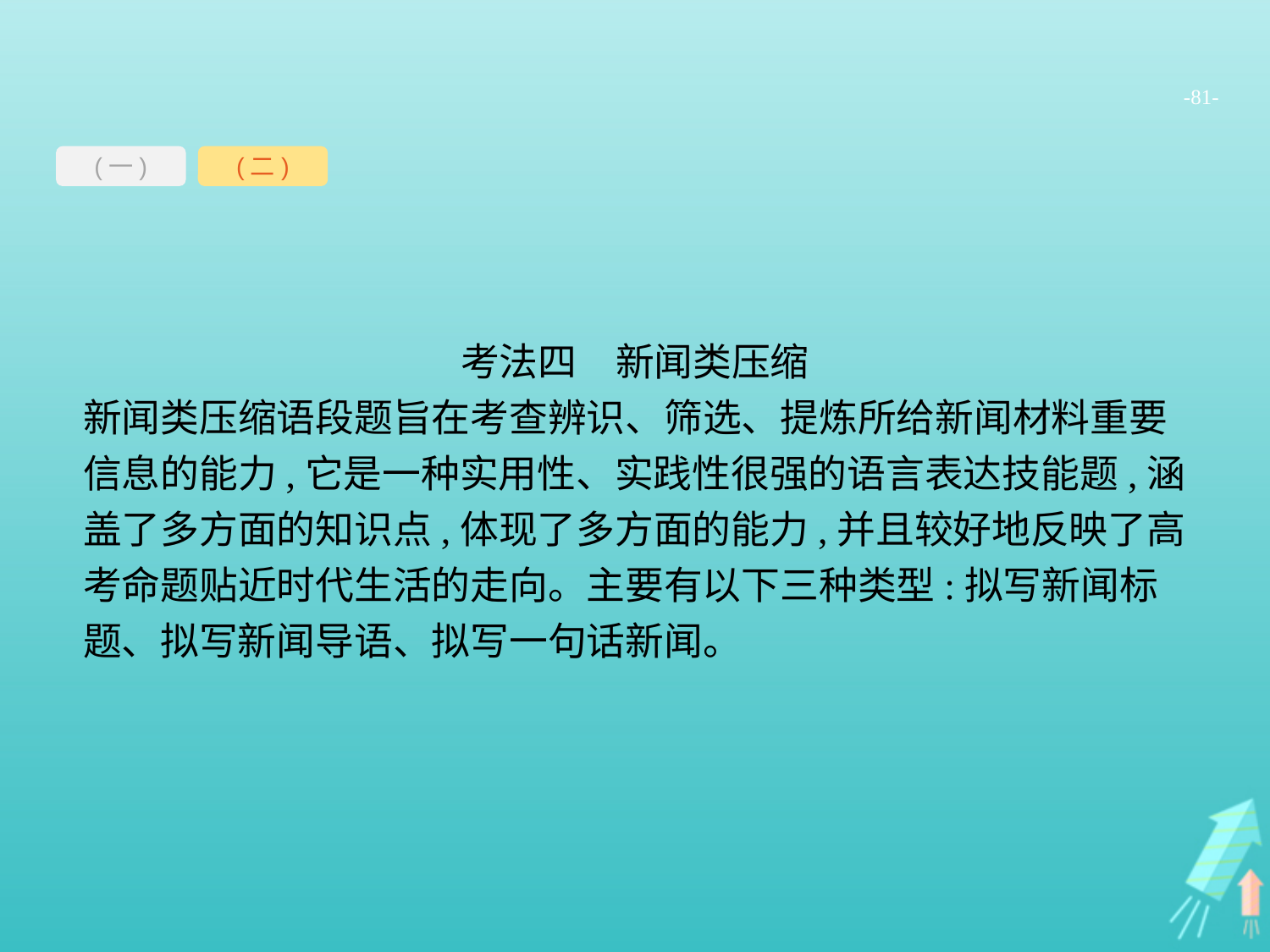

-81-
(一)
(二)
考法四　新闻类压缩
新闻类压缩语段题旨在考查辨识、筛选、提炼所给新闻材料重要信息的能力,它是一种实用性、实践性很强的语言表达技能题,涵盖了多方面的知识点,体现了多方面的能力,并且较好地反映了高考命题贴近时代生活的走向。主要有以下三种类型:拟写新闻标题、拟写新闻导语、拟写一句话新闻。